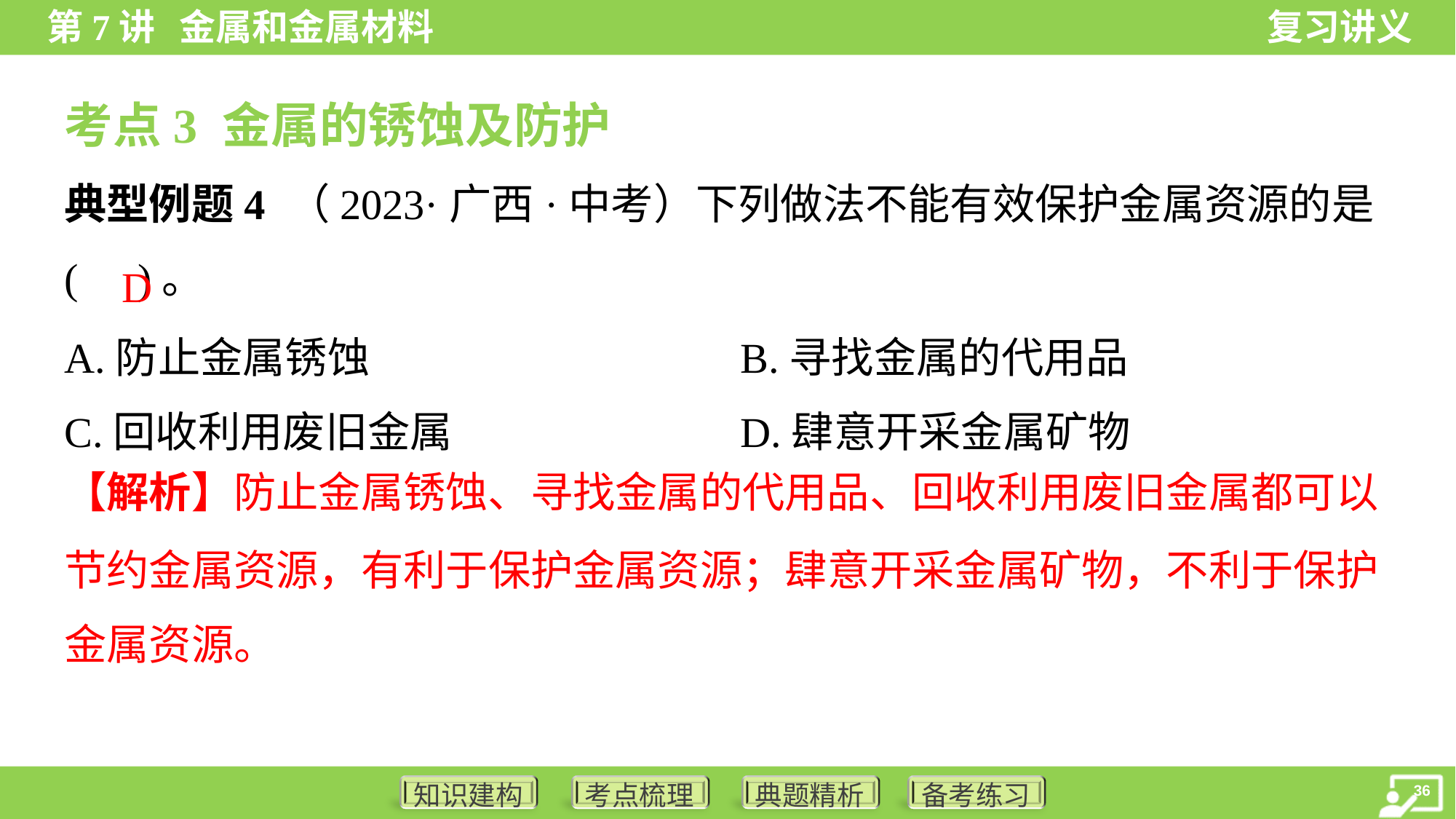

考点3 金属的锈蚀及防护
典型例题4 （2023·广西·中考）下列做法不能有效保护金属资源的是
(     )。
D
A.防止金属锈蚀	B.寻找金属的代用品
C.回收利用废旧金属	D.肆意开采金属矿物
【解析】防止金属锈蚀、寻找金属的代用品、回收利用废旧金属都可以
节约金属资源，有利于保护金属资源；肆意开采金属矿物，不利于保护
金属资源。